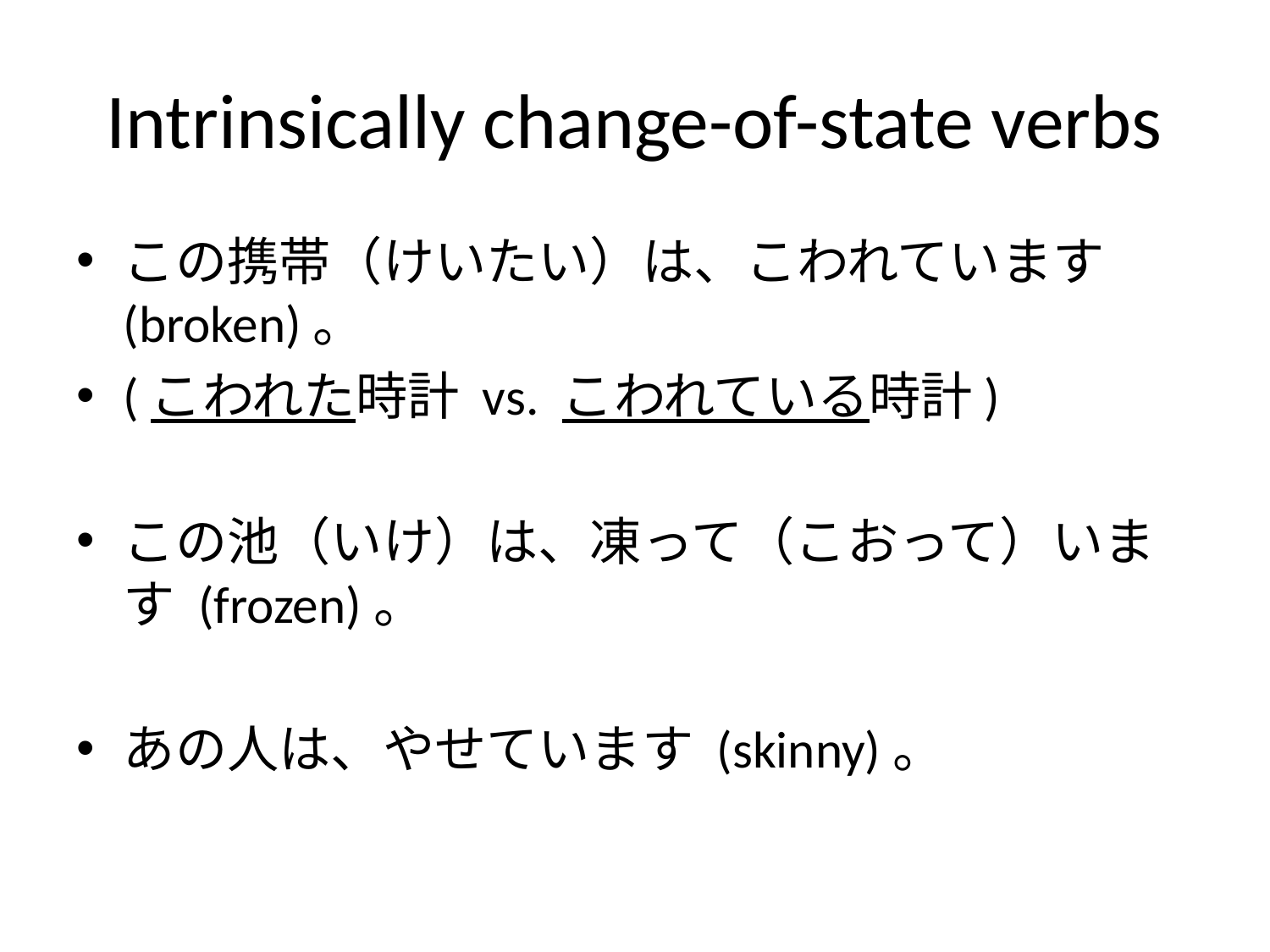

# Intrinsically change-of-state verbs
この携帯（けいたい）は、こわれています (broken)。
(こわれた時計 vs. こわれている時計)

この池（いけ）は、凍って（こおって）います (frozen)。

あの人は、やせています (skinny)。